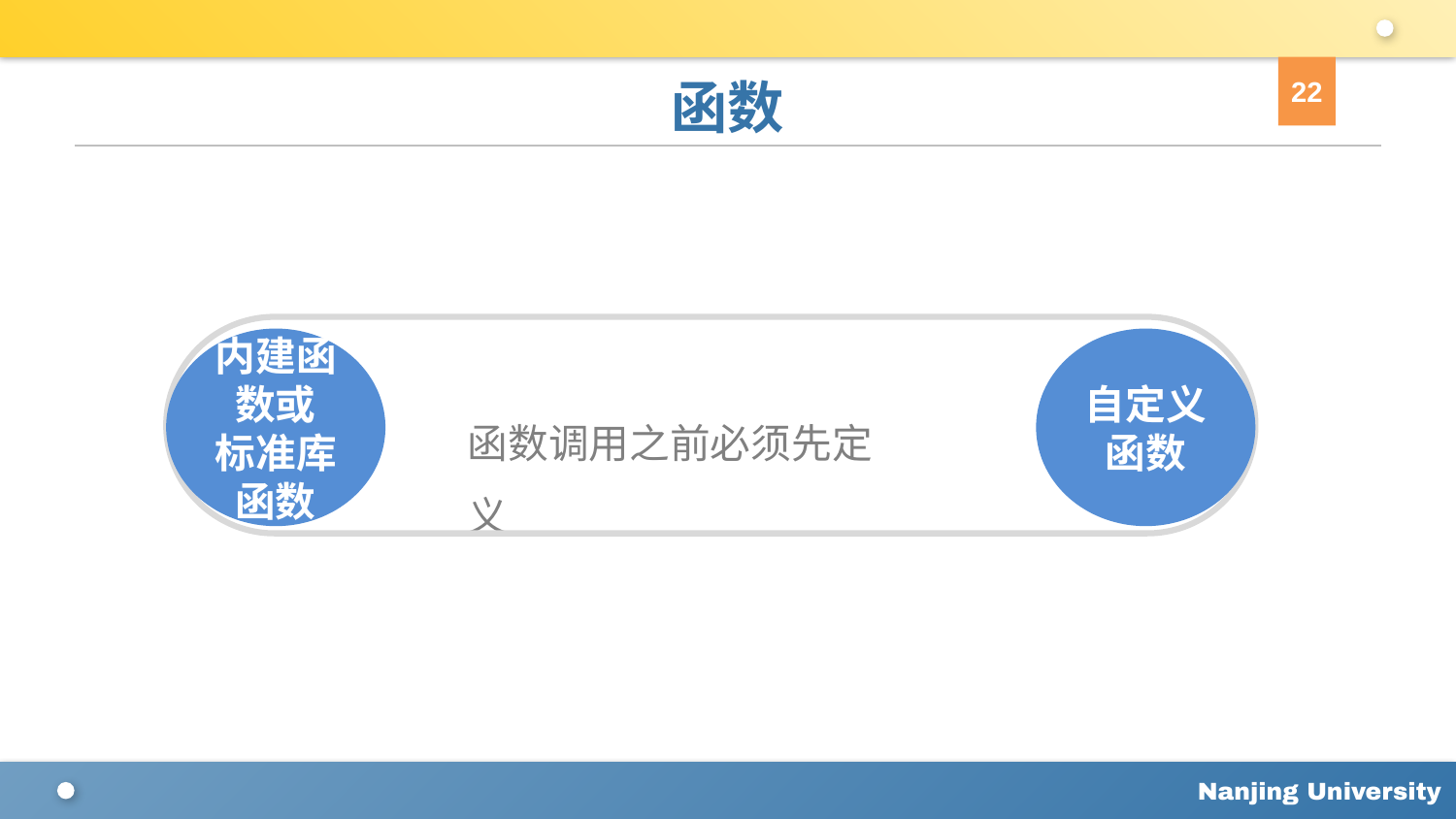

22
# 函数

内建函数或
标准库函数
自定义
函数

函数调用之前必须先定义